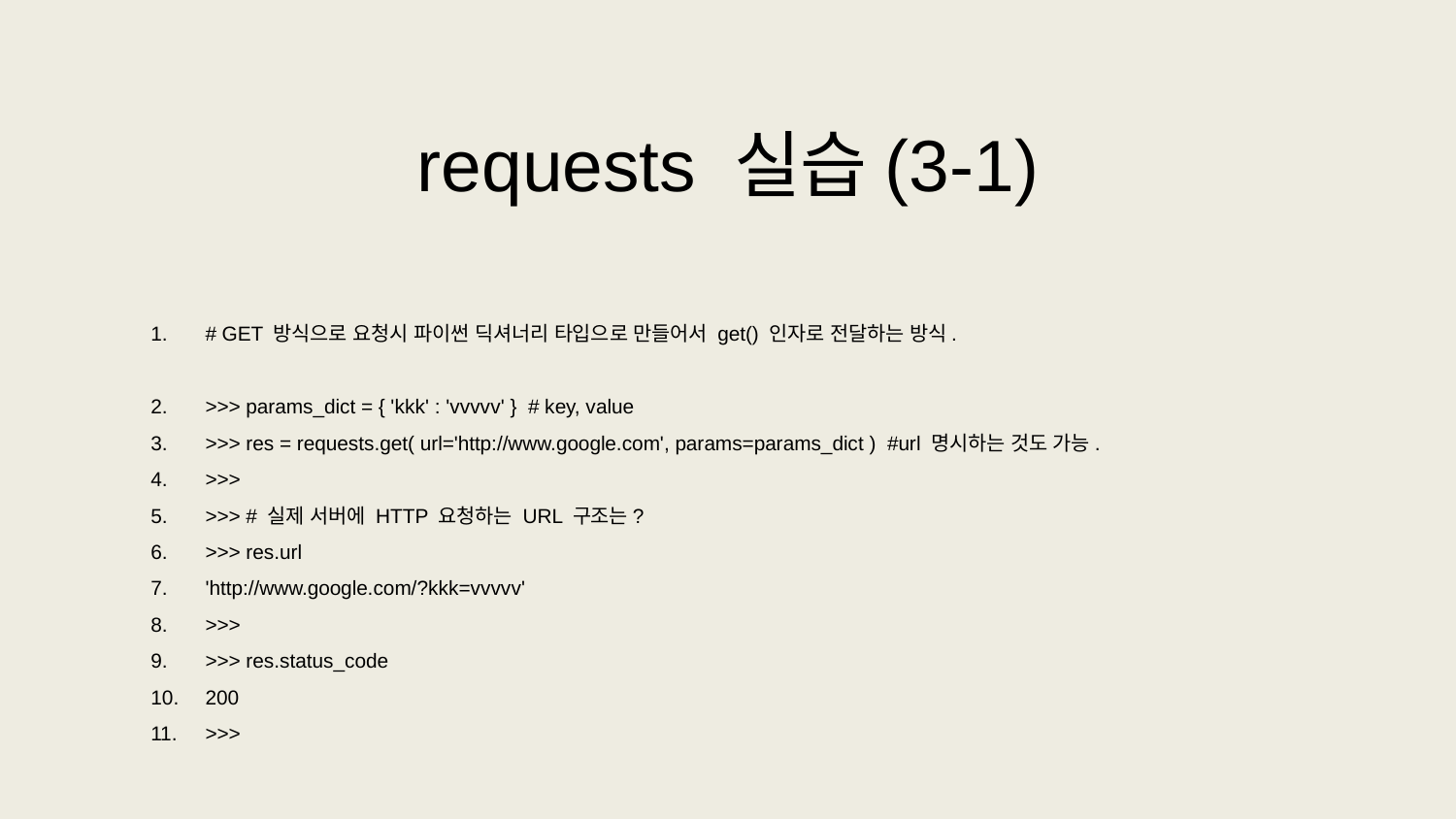

requests 실습(3-1)
# GET 방식으로 요청시 파이썬 딕셔너리 타입으로 만들어서 get() 인자로 전달하는 방식.

>>> params_dict = { 'kkk' : 'vvvvv' }  # key, value
>>> res = requests.get( url='http://www.google.com', params=params_dict )  #url 명시하는 것도 가능.
>>>
>>> # 실제 서버에 HTTP 요청하는 URL 구조는?
>>> res.url
'http://www.google.com/?kkk=vvvvv'
>>>
>>> res.status_code
200
>>>